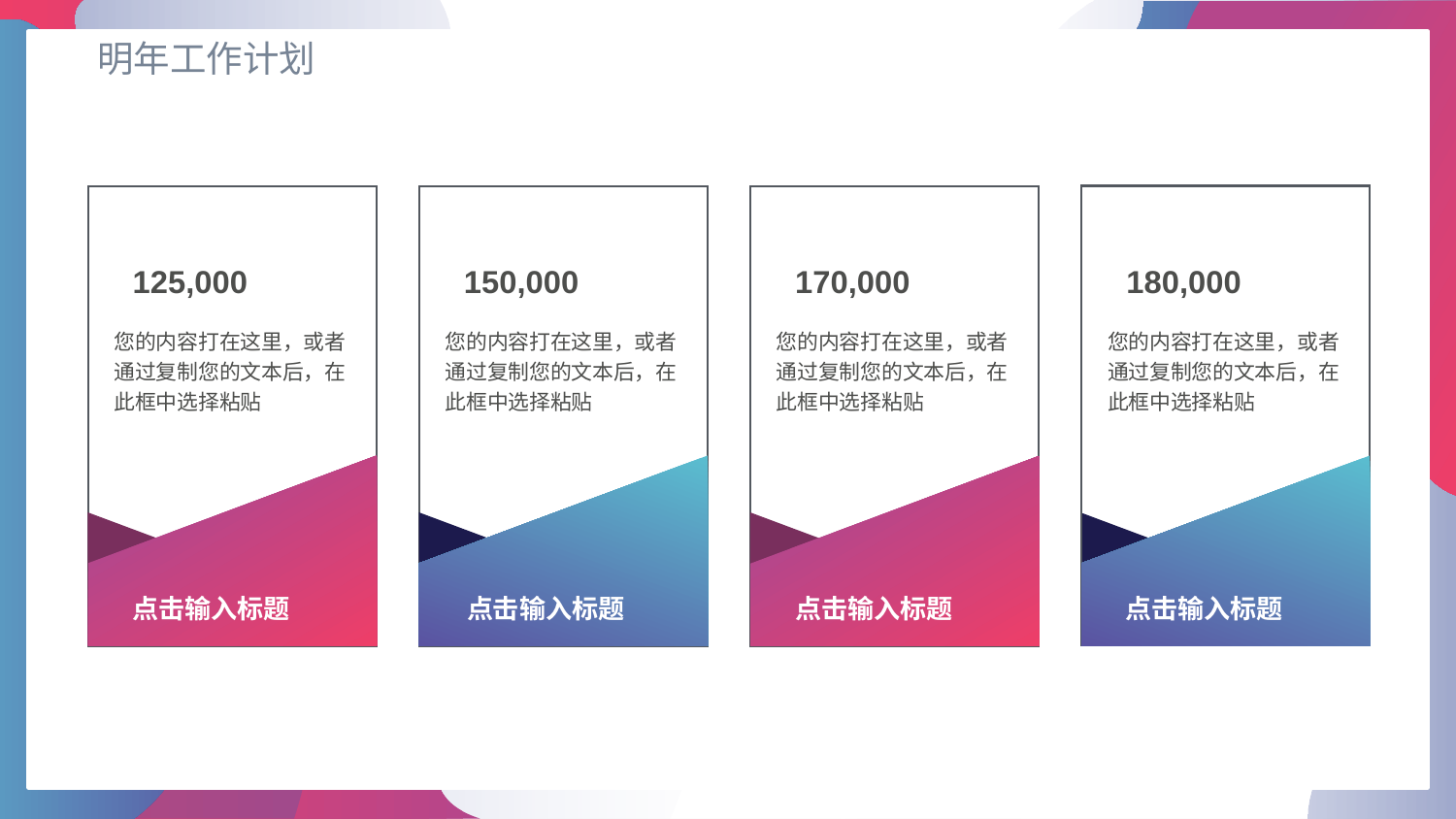

明年工作计划

125,000
150,000
170,000
180,000
您的内容打在这里，或者通过复制您的文本后，在此框中选择粘贴
您的内容打在这里，或者通过复制您的文本后，在此框中选择粘贴
您的内容打在这里，或者通过复制您的文本后，在此框中选择粘贴
您的内容打在这里，或者通过复制您的文本后，在此框中选择粘贴

点击输入标题
点击输入标题
点击输入标题
点击输入标题